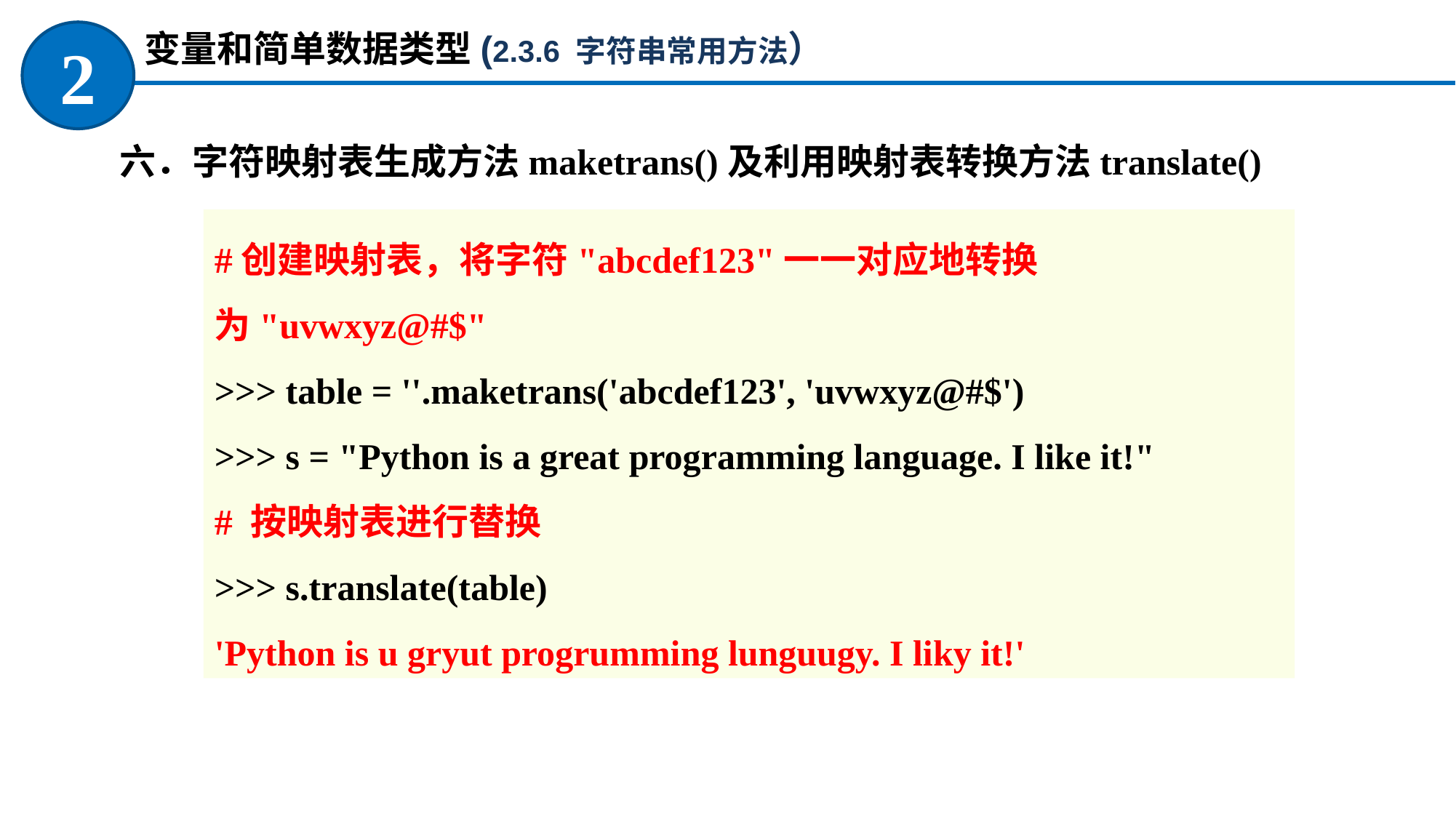

变量和简单数据类型(2.3.6 字符串常用方法）
2
六．字符映射表生成方法maketrans()及利用映射表转换方法translate()
#创建映射表，将字符"abcdef123"一一对应地转换为"uvwxyz@#$"
>>> table = ''.maketrans('abcdef123', 'uvwxyz@#$')
>>> s = "Python is a great programming language. I like it!"
# 按映射表进行替换
>>> s.translate(table)
'Python is u gryut progrumming lunguugy. I liky it!'